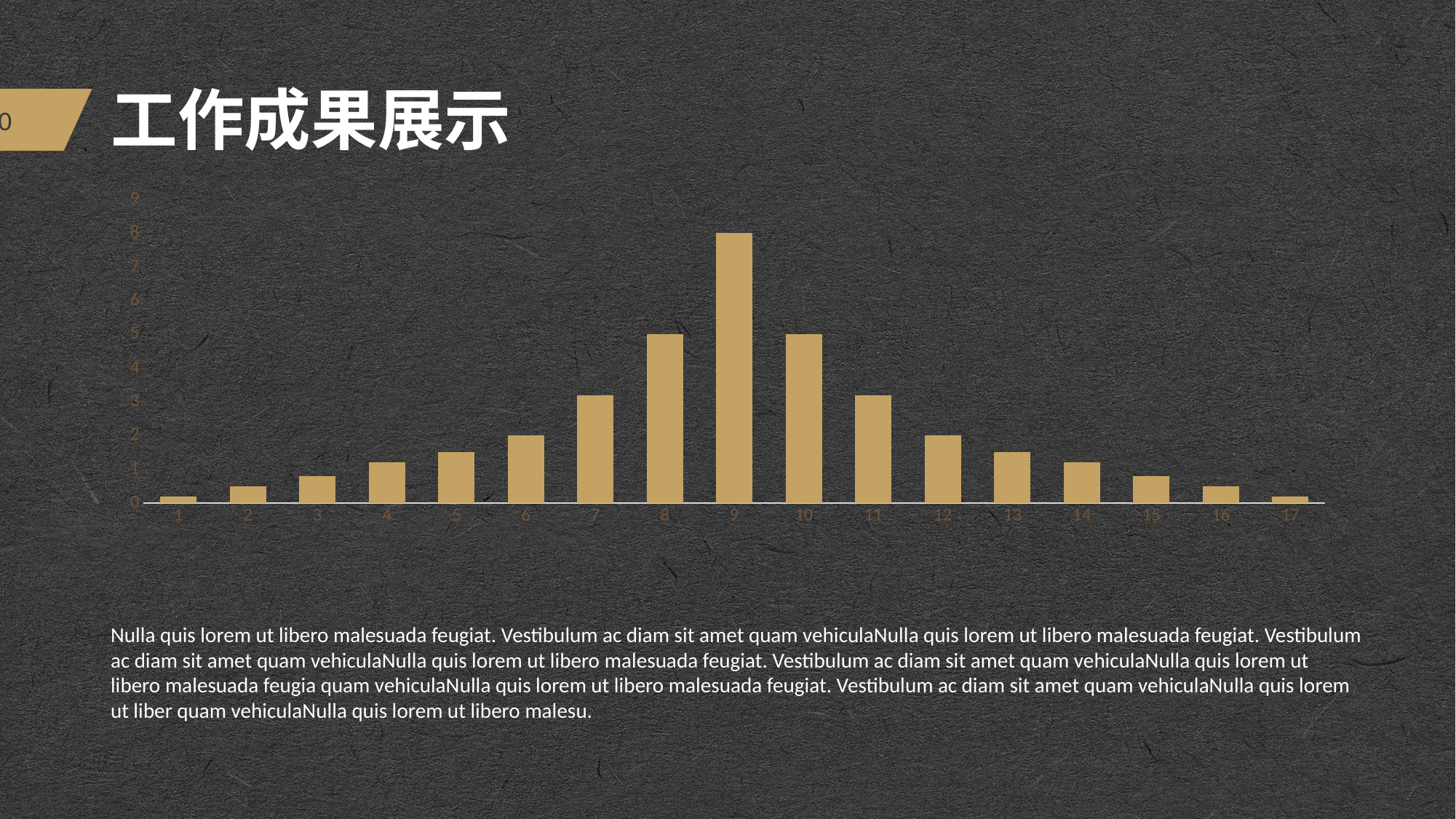

# 工作成果展示

### Chart

| Category | 系列 1 |
|---|---|
| 1 | 0.2 |
| 2 | 0.5 |
| 3 | 0.8 |
| 4 | 1.2 |
| 5 | 1.5 |
| 6 | 2.0 |
| 7 | 3.2 |
| 8 | 5.0 |
| 9 | 8.0 |
| 10 | 5.0 |
| 11 | 3.2 |
| 12 | 2.0 |
| 13 | 1.5 |
| 14 | 1.2 |
| 15 | 0.8 |
| 16 | 0.5 |
| 17 | 0.2 |
Nulla quis lorem ut libero malesuada feugiat. Vestibulum ac diam sit amet quam vehiculaNulla quis lorem ut libero malesuada feugiat. Vestibulum ac diam sit amet quam vehiculaNulla quis lorem ut libero malesuada feugiat. Vestibulum ac diam sit amet quam vehiculaNulla quis lorem ut libero malesuada feugia quam vehiculaNulla quis lorem ut libero malesuada feugiat. Vestibulum ac diam sit amet quam vehiculaNulla quis lorem ut liber quam vehiculaNulla quis lorem ut libero malesu.